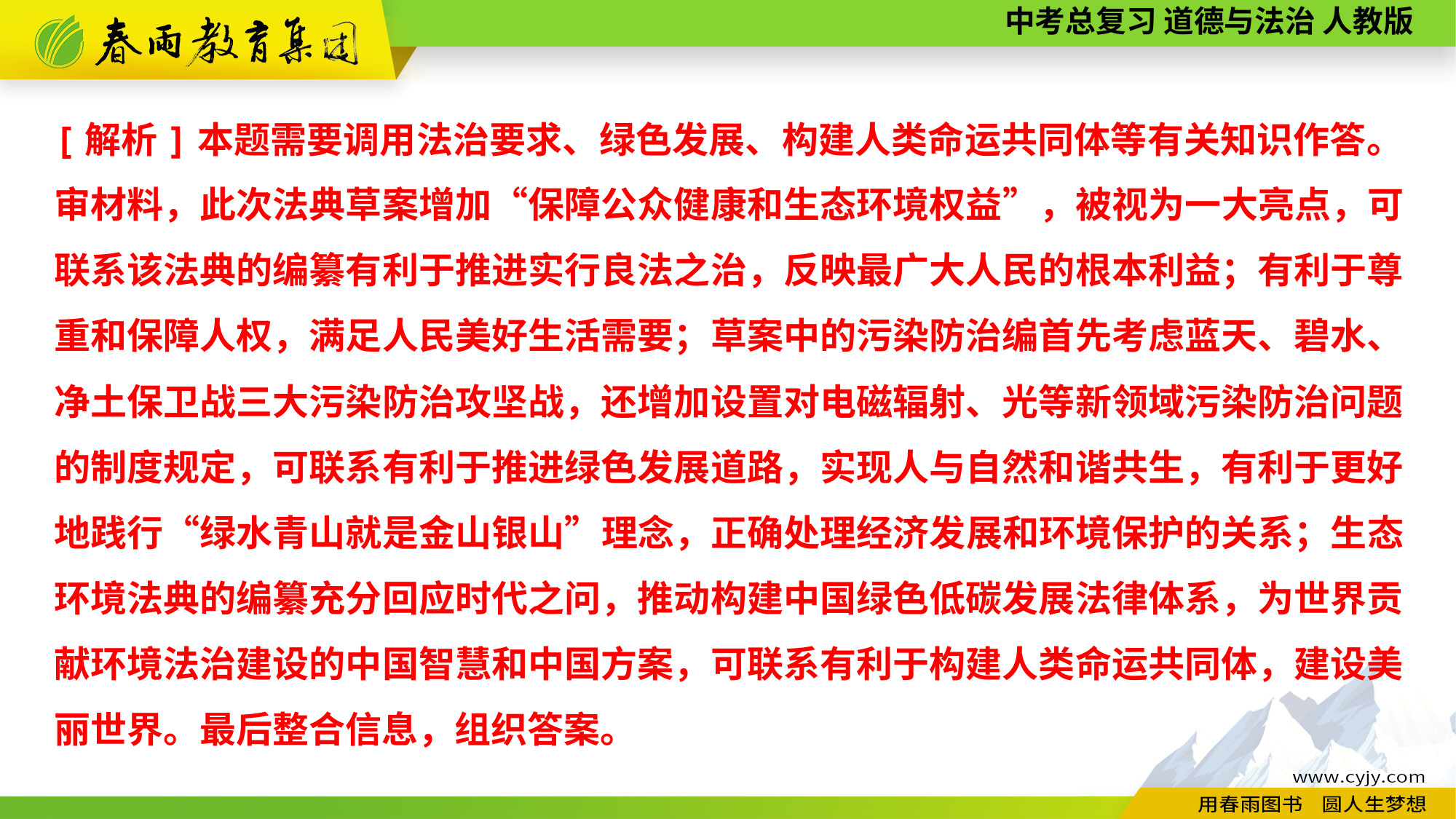

[解析]本题需要调用法治要求、绿色发展、构建人类命运共同体等有关知识作答。审材料，此次法典草案增加“保障公众健康和生态环境权益”，被视为一大亮点，可联系该法典的编纂有利于推进实行良法之治，反映最广大人民的根本利益；有利于尊重和保障人权，满足人民美好生活需要；草案中的污染防治编首先考虑蓝天、碧水、净土保卫战三大污染防治攻坚战，还增加设置对电磁辐射、光等新领域污染防治问题的制度规定，可联系有利于推进绿色发展道路，实现人与自然和谐共生，有利于更好地践行“绿水青山就是金山银山”理念，正确处理经济发展和环境保护的关系；生态环境法典的编纂充分回应时代之问，推动构建中国绿色低碳发展法律体系，为世界贡献环境法治建设的中国智慧和中国方案，可联系有利于构建人类命运共同体，建设美丽世界。最后整合信息，组织答案。